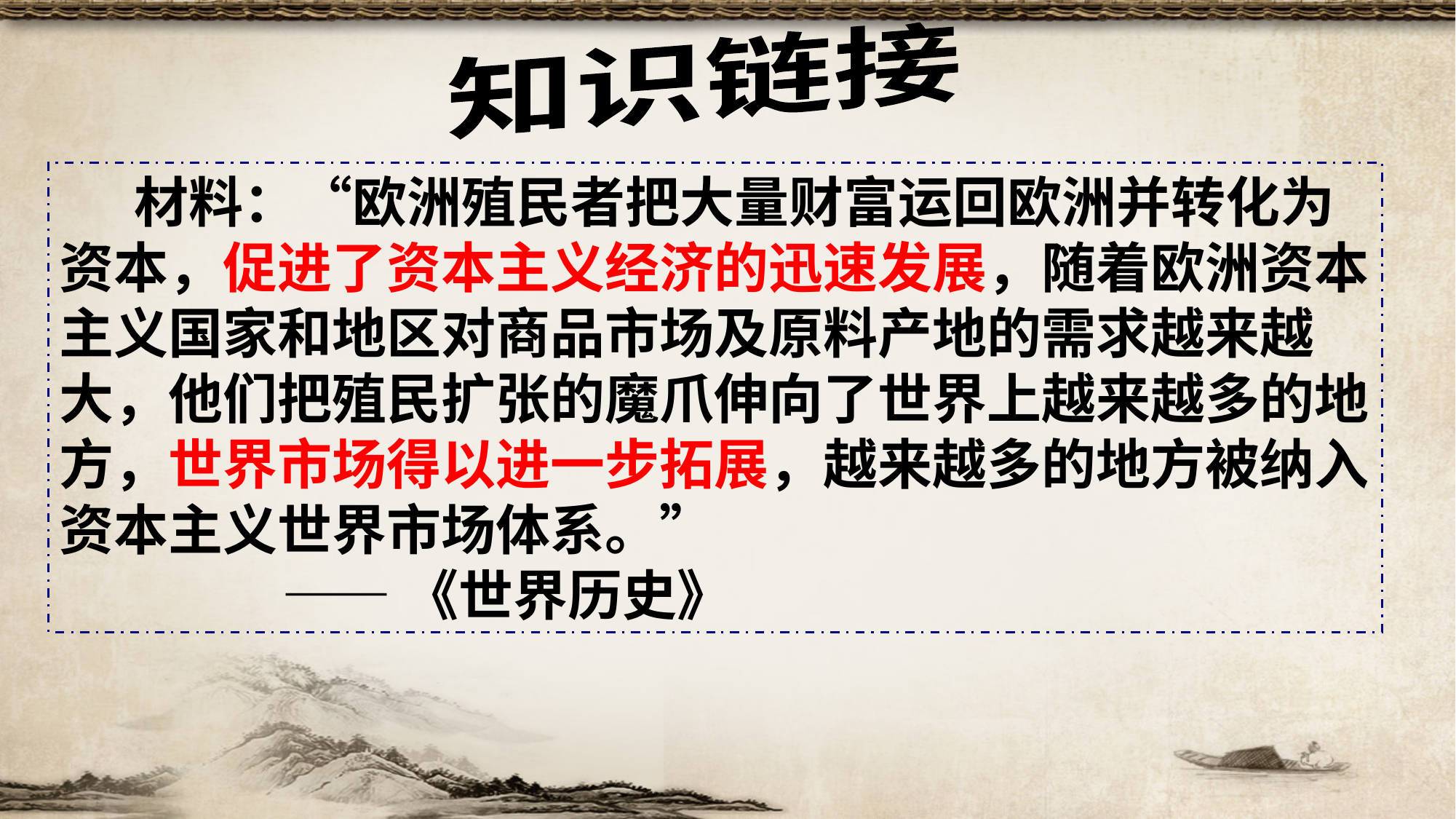

知识链接
     材料：“欧洲殖民者把大量财富运回欧洲并转化为资本，促进了资本主义经济的迅速发展，随着欧洲资本主义国家和地区对商品市场及原料产地的需求越来越大，他们把殖民扩张的魔爪伸向了世界上越来越多的地方，世界市场得以进一步拓展，越来越多的地方被纳入资本主义世界市场体系。”
                  ——《世界历史》